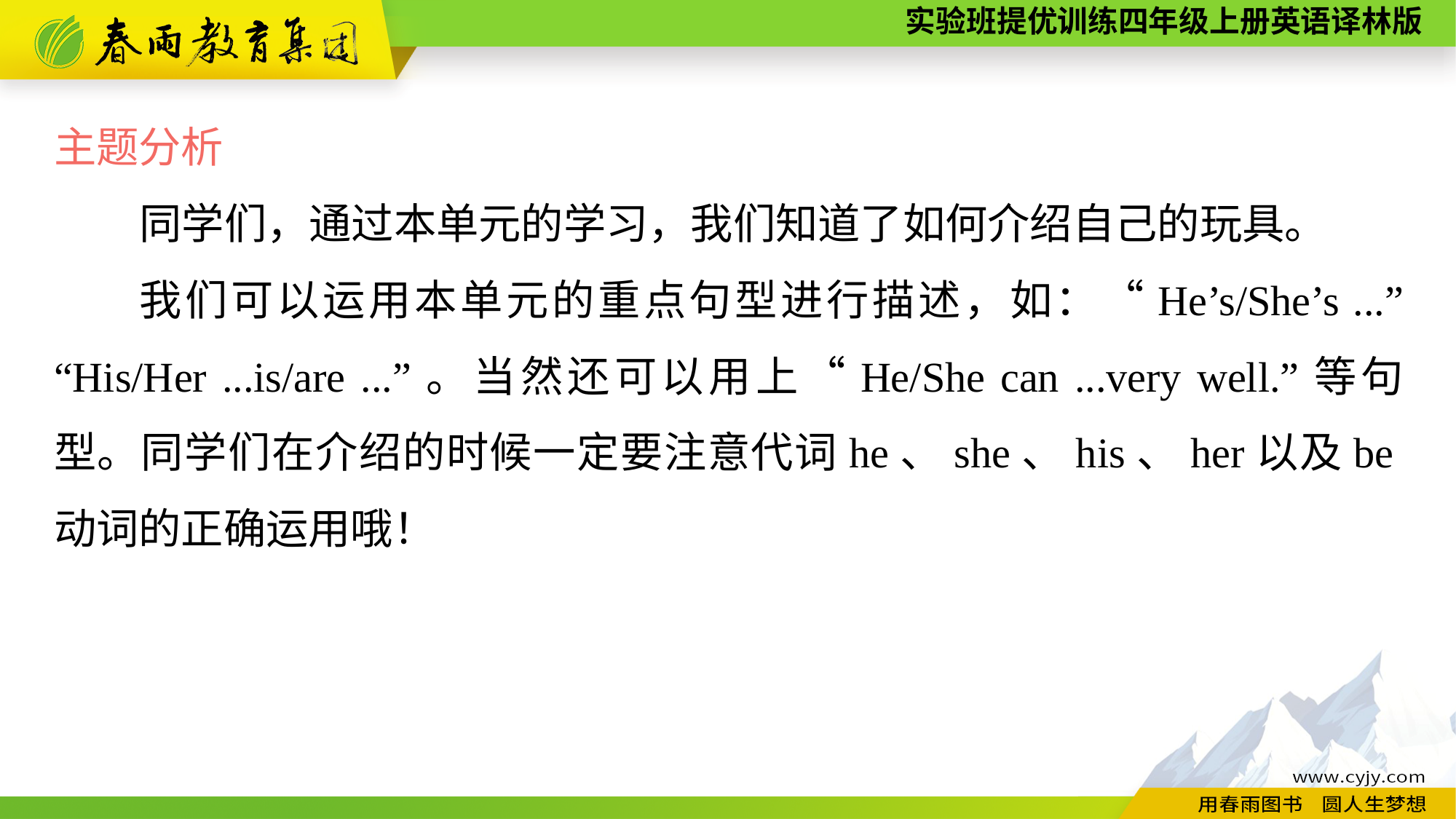

主题分析
同学们，通过本单元的学习，我们知道了如何介绍自己的玩具。
我们可以运用本单元的重点句型进行描述，如：“He’s/She’s ...” “His/Her ...is/are ...”。当然还可以用上“He/She can ...very well.”等句型。同学们在介绍的时候一定要注意代词he、she、his、her以及be动词的正确运用哦！